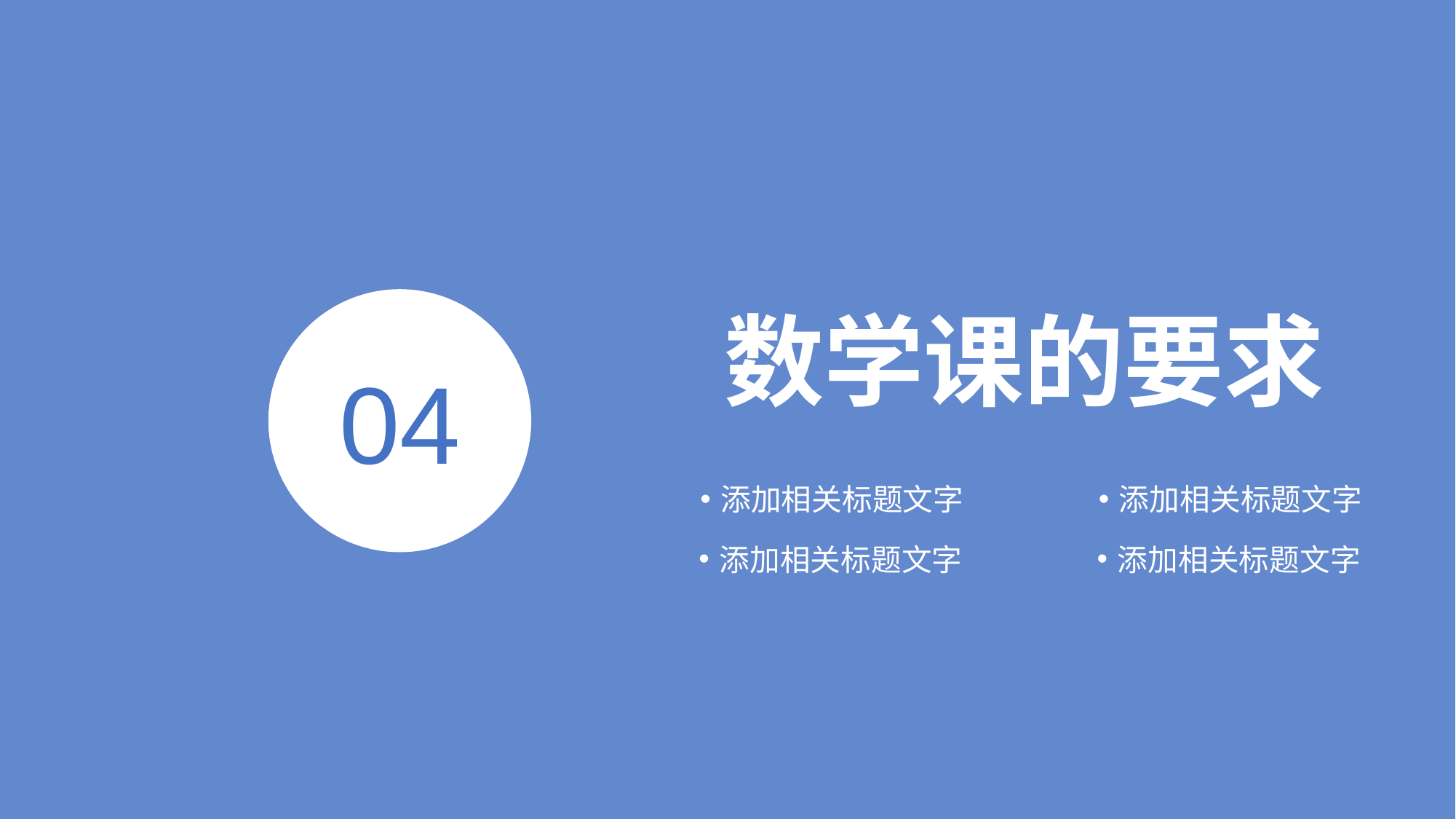

04
数学课的要求
添加相关标题文字
添加相关标题文字
添加相关标题文字
添加相关标题文字